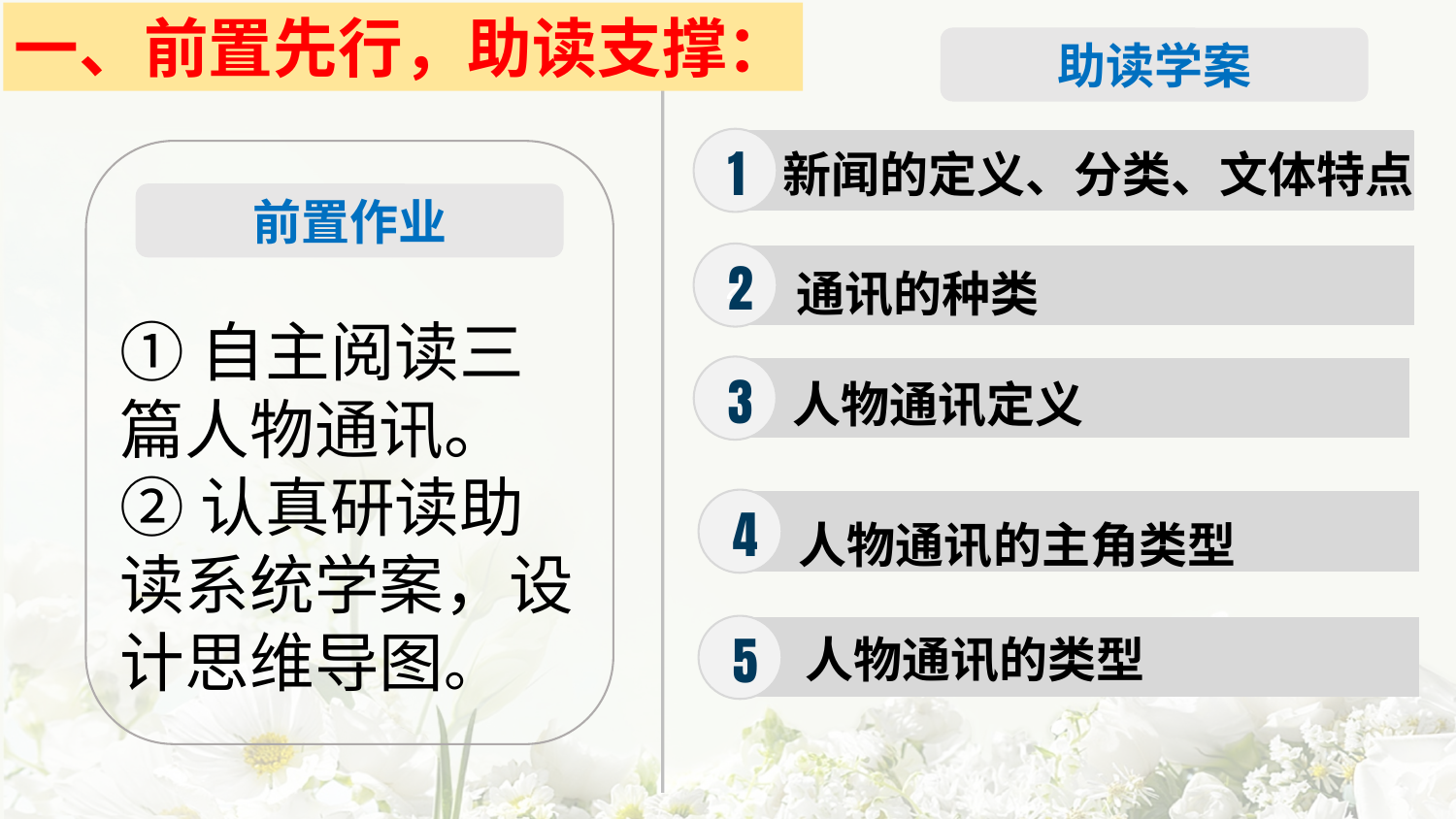

一、前置先行，助读支撑：

助读学案

1
新闻的定义、分类、文体特点

前置作业
2

2
通讯的种类

①自主阅读三篇人物通讯。
②认真研读助读系统学案，设计思维导图。

3

人物通讯定义

4
人物通讯的主角类型

5
人物通讯的类型